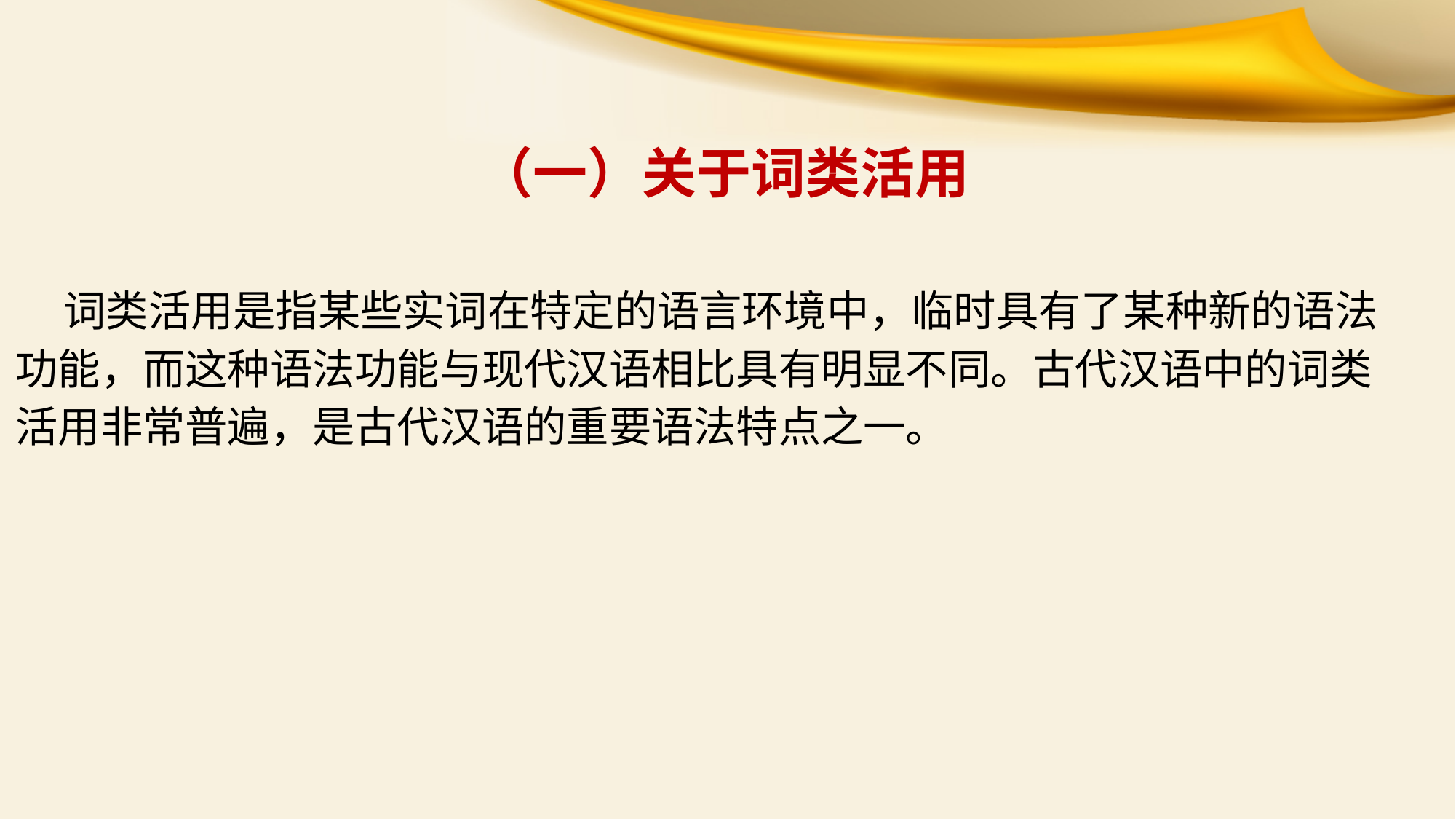

（一）关于词类活用
    词类活用是指某些实词在特定的语言环境中，临时具有了某种新的语法功能，而这种语法功能与现代汉语相比具有明显不同。古代汉语中的词类活用非常普遍，是古代汉语的重要语法特点之一。